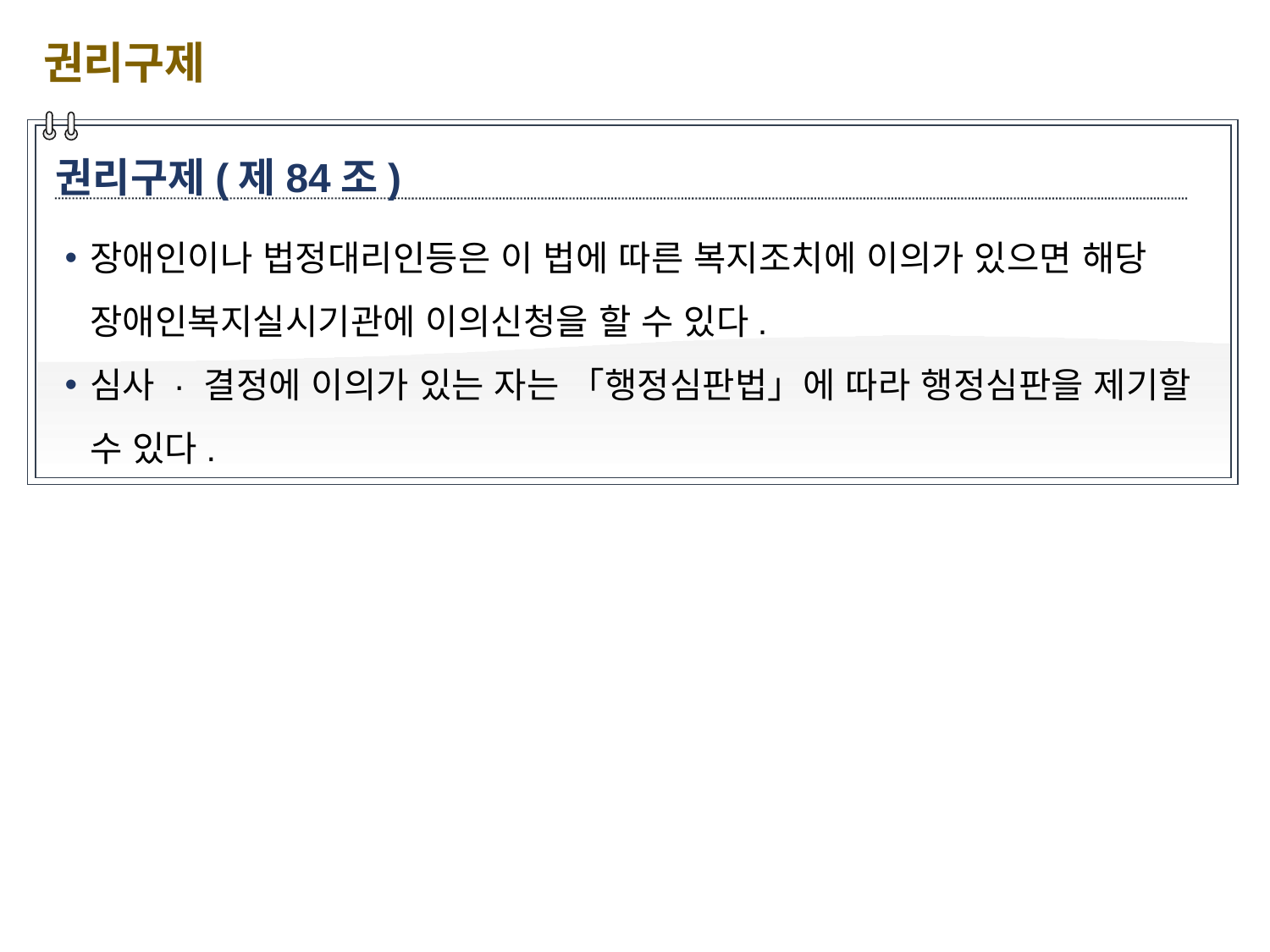

권리구제

권리구제(제84조)

장애인이나 법정대리인등은 이 법에 따른 복지조치에 이의가 있으면 해당 장애인복지실시기관에 이의신청을 할 수 있다.
심사 · 결정에 이의가 있는 자는 「행정심판법」에 따라 행정심판을 제기할 수 있다.